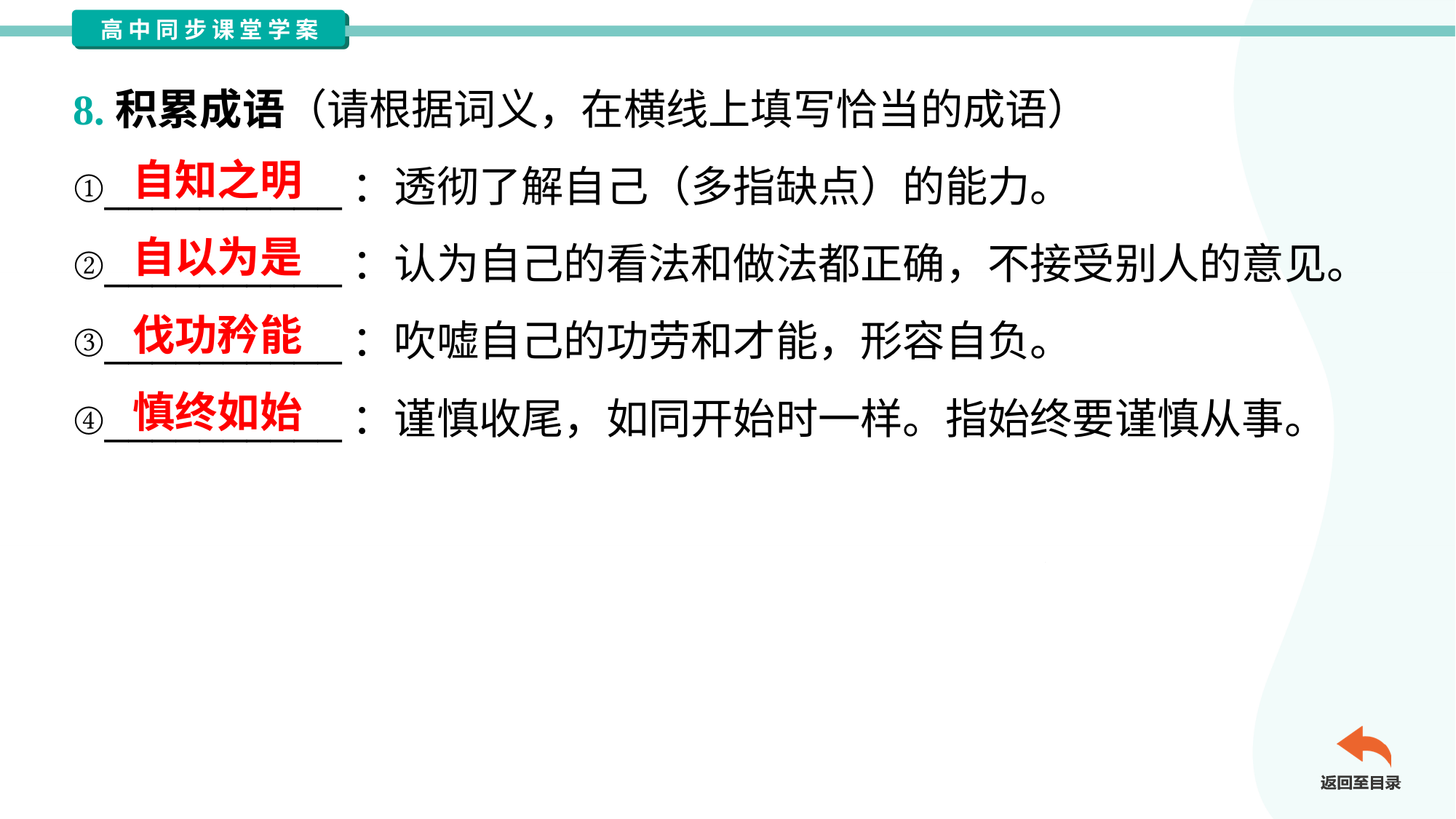

8.积累成语（请根据词义，在横线上填写恰当的成语）
①__________：透彻了解自己（多指缺点）的能力。
②__________：认为自己的看法和做法都正确，不接受别人的意见。
③__________：吹嘘自己的功劳和才能，形容自负。
④__________：谨慎收尾，如同开始时一样。指始终要谨慎从事。
自知之明
自以为是
伐功矜能
慎终如始